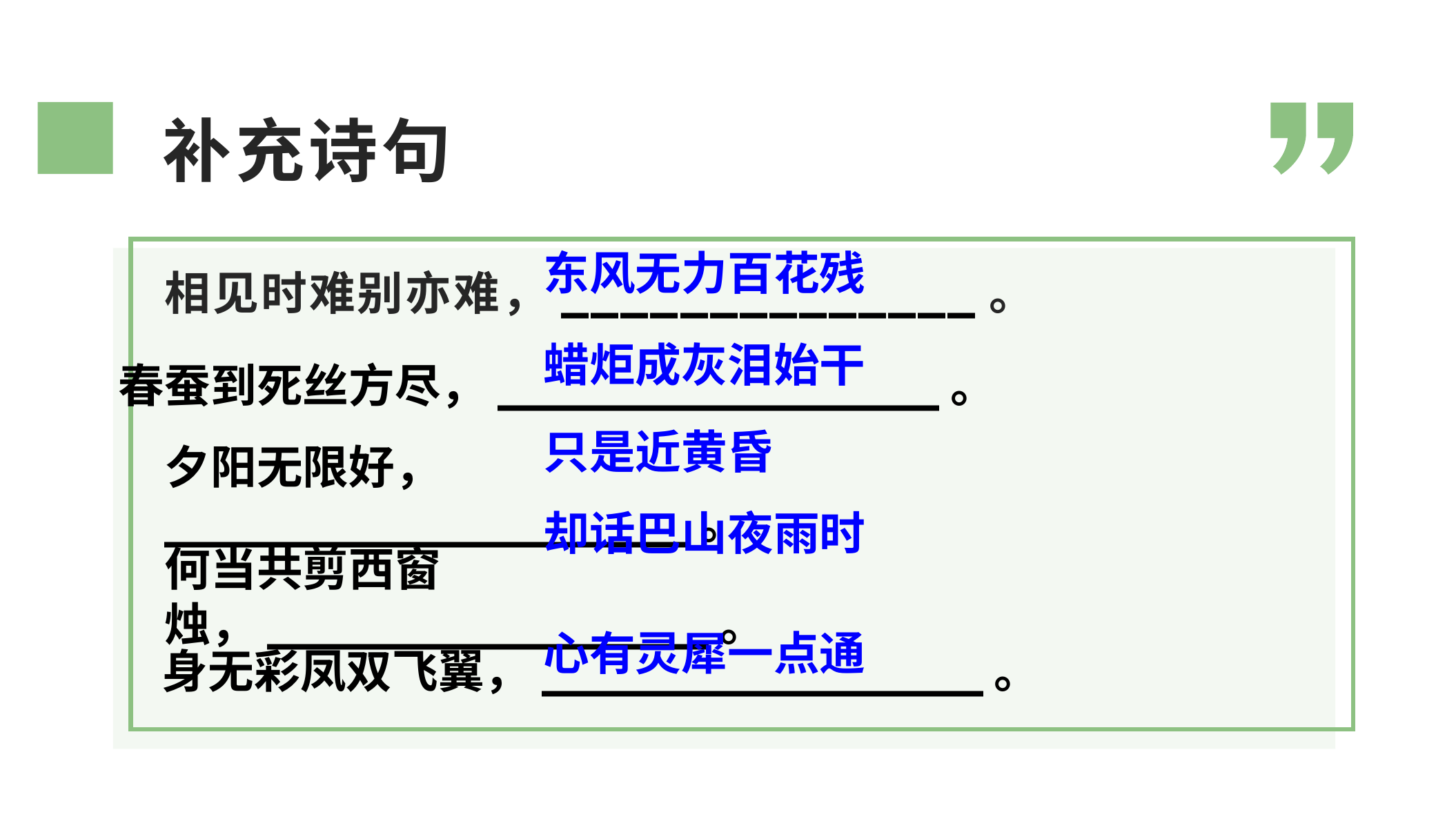

补充诗句

相见时难别亦难，______________。
东风无力百花残

蜡炬成灰泪始干
春蚕到死丝方尽，________________。
只是近黄昏
夕阳无限好， ___________________。
却话巴山夜雨时
何当共剪西窗烛，________________。
心有灵犀一点通
身无彩凤双飞翼，________________。